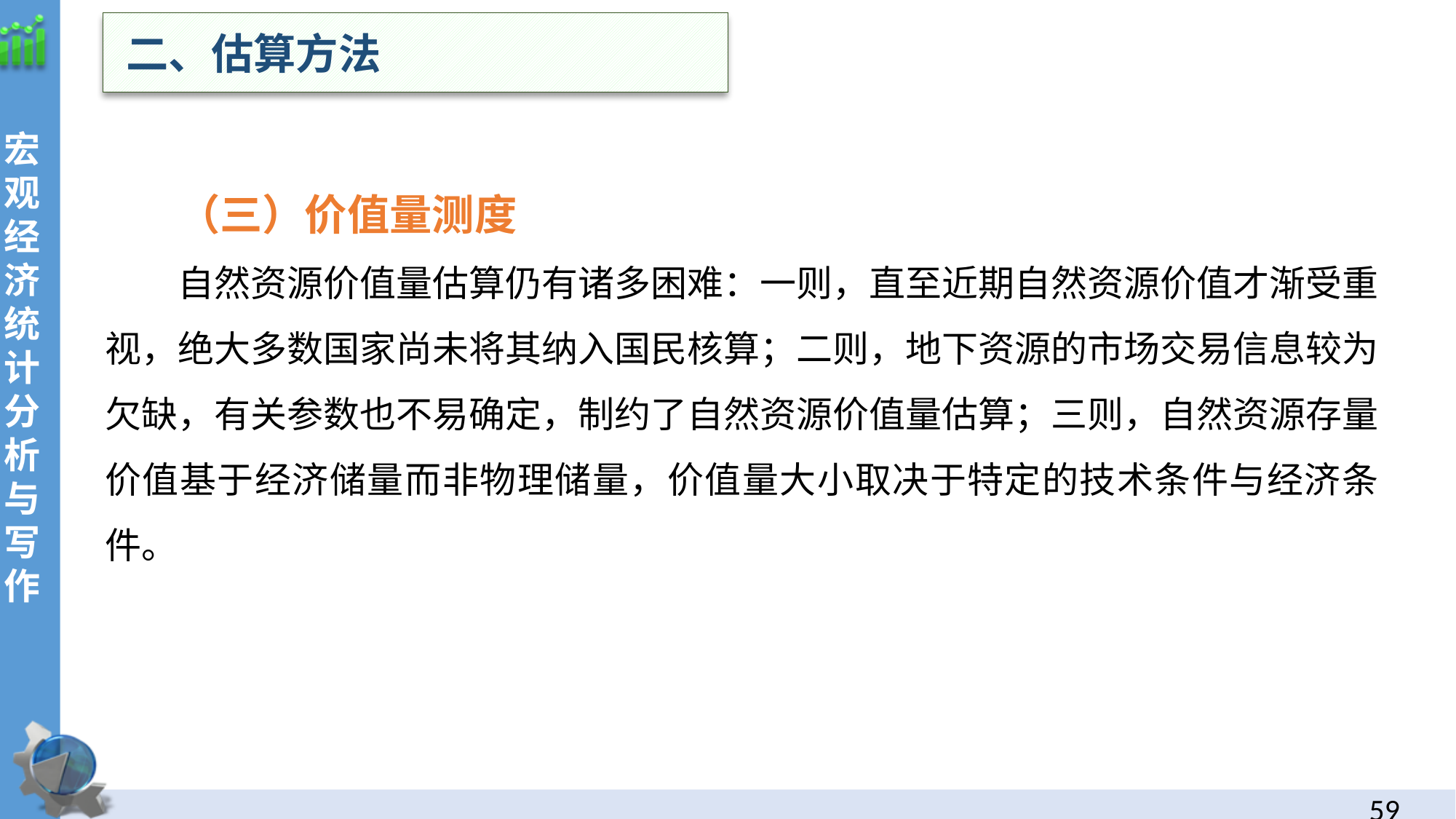

二、估算方法
（三）价值量测度
自然资源价值量估算仍有诸多困难：一则，直至近期自然资源价值才渐受重视，绝大多数国家尚未将其纳入国民核算；二则，地下资源的市场交易信息较为欠缺，有关参数也不易确定，制约了自然资源价值量估算；三则，自然资源存量价值基于经济储量而非物理储量，价值量大小取决于特定的技术条件与经济条件。

59